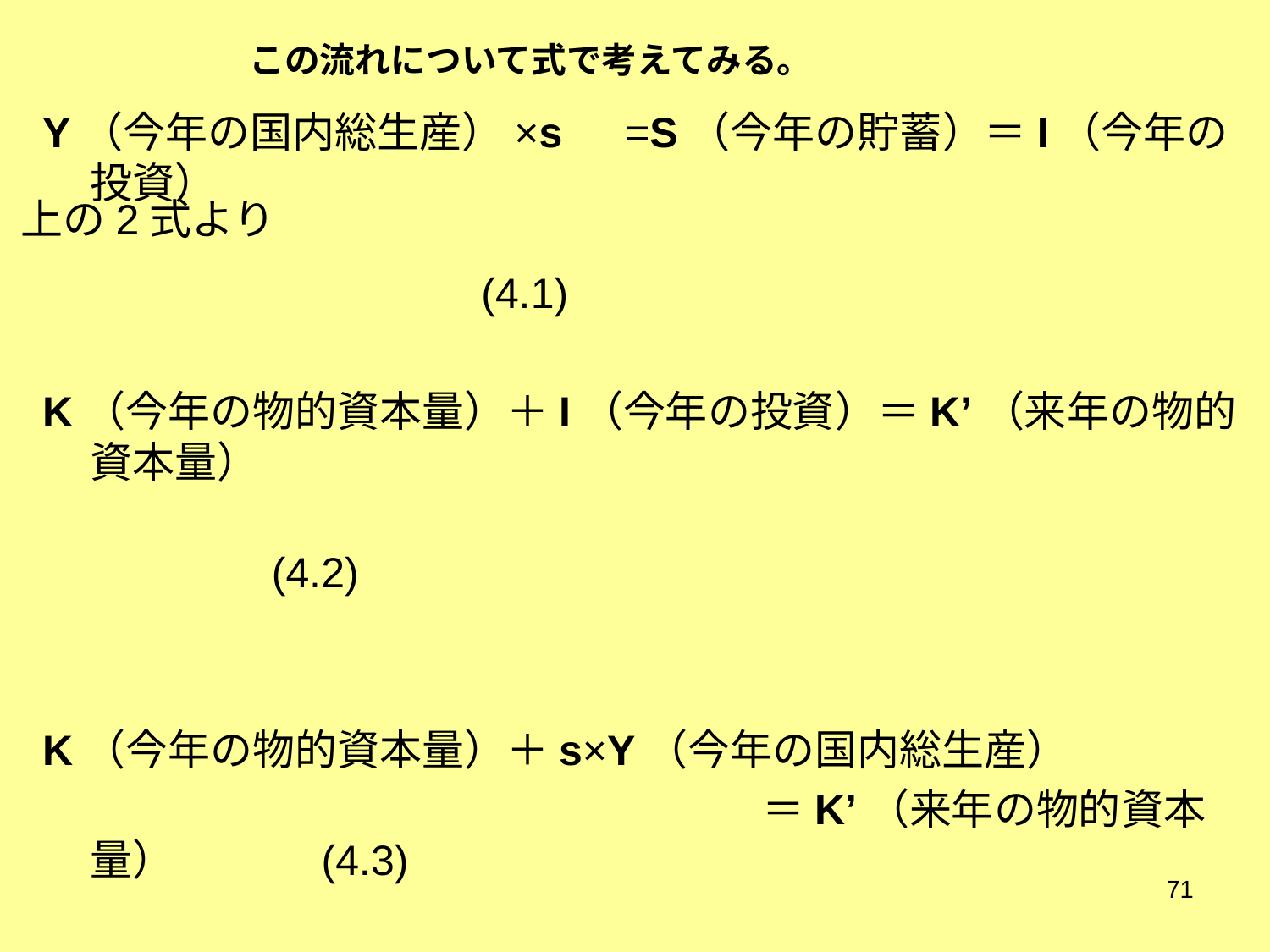

# この流れについて式で考えてみる。
Y（今年の国内総生産）×s　=S（今年の貯蓄）＝I（今年の投資）
　　　　　　　　　　　　　　　　　　　　　　　　　　　　　　　　　　　　　(4.1)

K（今年の物的資本量）＋I（今年の投資）＝K’（来年の物的資本量）
　　　　　　　　　　　　　　　　　　　　　　　　　　　　                      (4.2)

K（今年の物的資本量）＋s×Y（今年の国内総生産）
　　　　　　　　　　　　　　　　　＝K’（来年の物的資本量）　　　 (4.3)

(4.3)式の両辺をL（今年の労働投入量）で割る。

上の2式より
71